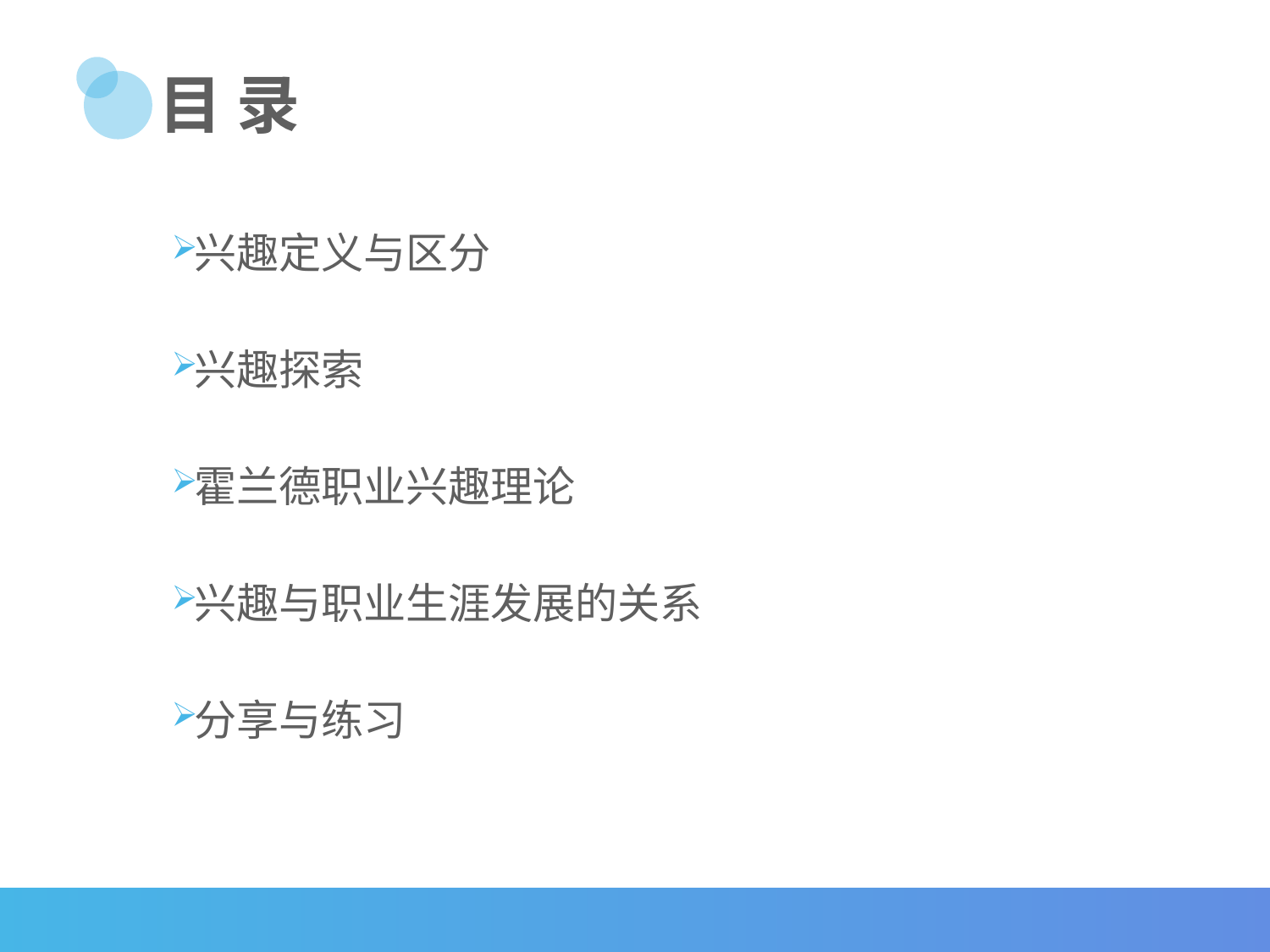

# 目 录
兴趣定义与区分
兴趣探索
霍兰德职业兴趣理论
兴趣与职业生涯发展的关系
分享与练习